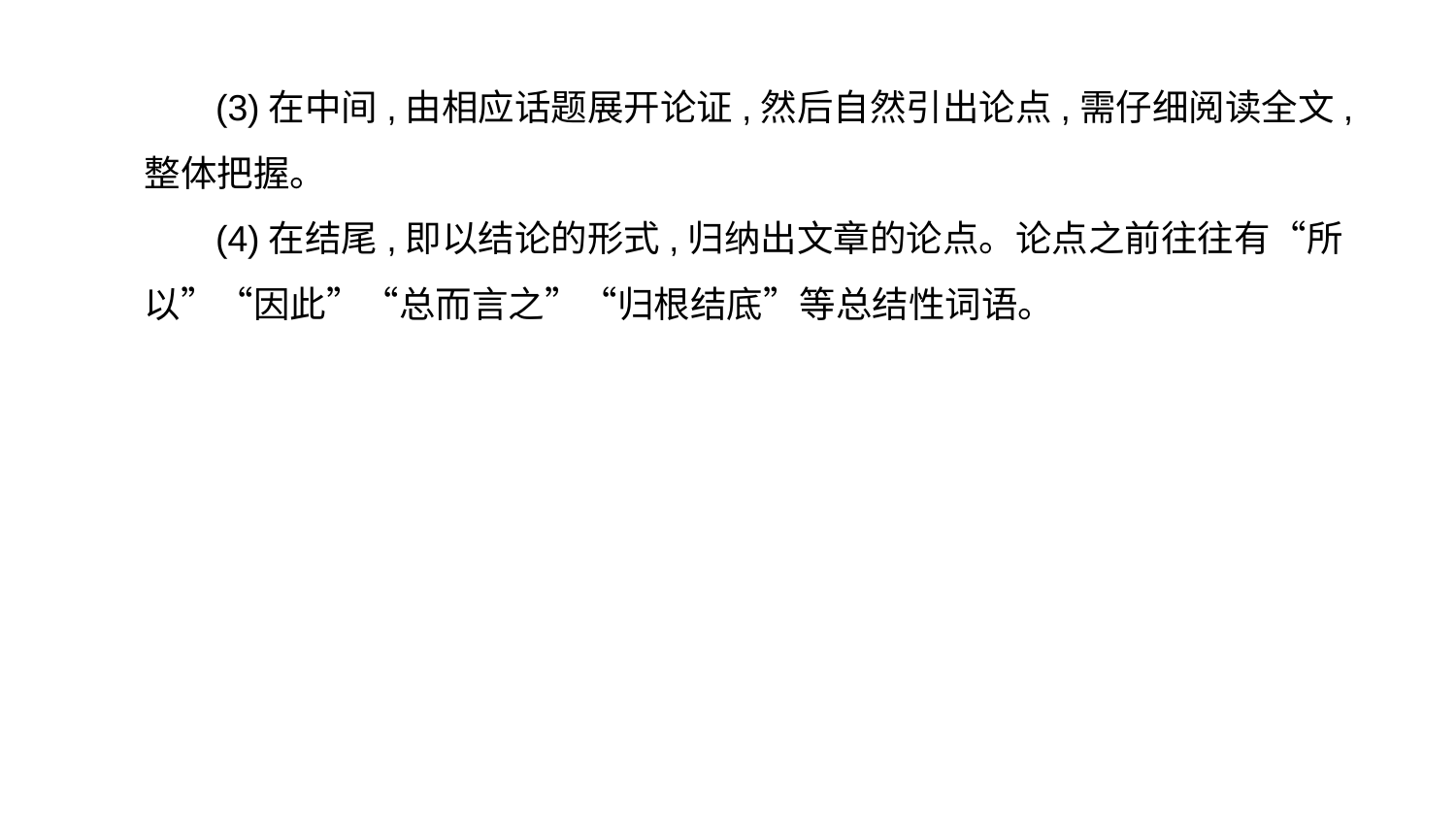

(3)在中间,由相应话题展开论证,然后自然引出论点,需仔细阅读全文,整体把握。
(4)在结尾,即以结论的形式,归纳出文章的论点。论点之前往往有“所以”“因此”“总而言之”“归根结底”等总结性词语。